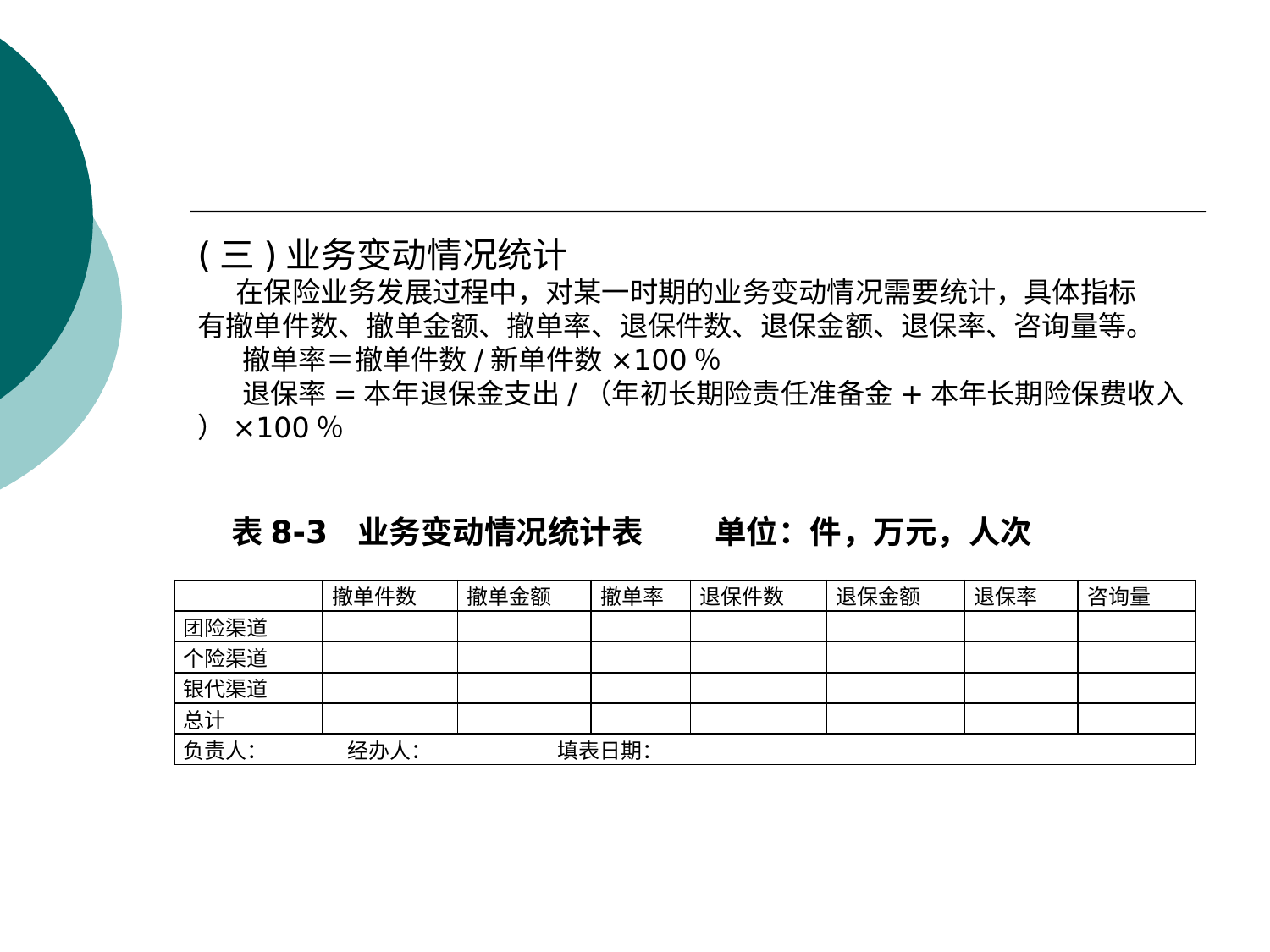

(三)业务变动情况统计
     在保险业务发展过程中，对某一时期的业务变动情况需要统计，具体指标
有撤单件数、撤单金额、撤单率、退保件数、退保金额、退保率、咨询量等。
      撤单率＝撤单件数/新单件数×100％
      退保率=本年退保金支出/（年初长期险责任准备金+本年长期险保费收入
）×100％
表8-3  业务变动情况统计表          单位：件，万元，人次

|  | 撤单件数 | 撤单金额 | 撤单率 | 退保件数 | 退保金额 | 退保率 | 咨询量 |
| --- | --- | --- | --- | --- | --- | --- | --- |
| 团险渠道 |  |  |  |  |  |  |  |
| 个险渠道 |  |  |  |  |  |  |  |
| 银代渠道 |  |  |  |  |  |  |  |
| 总计 |  |  |  |  |  |  |  |
| 负责人： 经办人： 填表日期： |  |  |  |  |  |  |  |